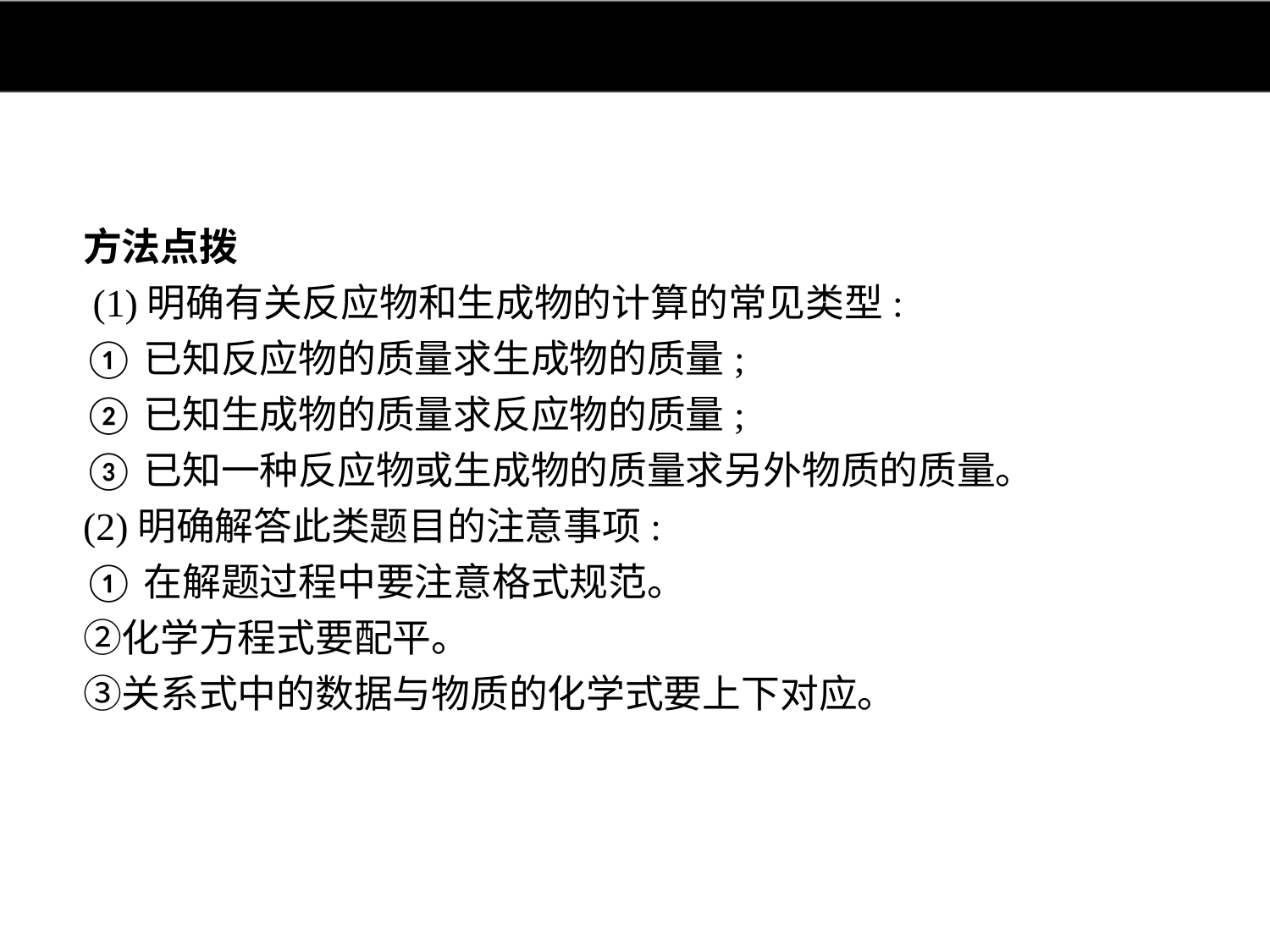

方法点拨
 (1)明确有关反应物和生成物的计算的常见类型:
①已知反应物的质量求生成物的质量;
②已知生成物的质量求反应物的质量;
③已知一种反应物或生成物的质量求另外物质的质量。
(2)明确解答此类题目的注意事项:
①在解题过程中要注意格式规范。
②化学方程式要配平。
③关系式中的数据与物质的化学式要上下对应。